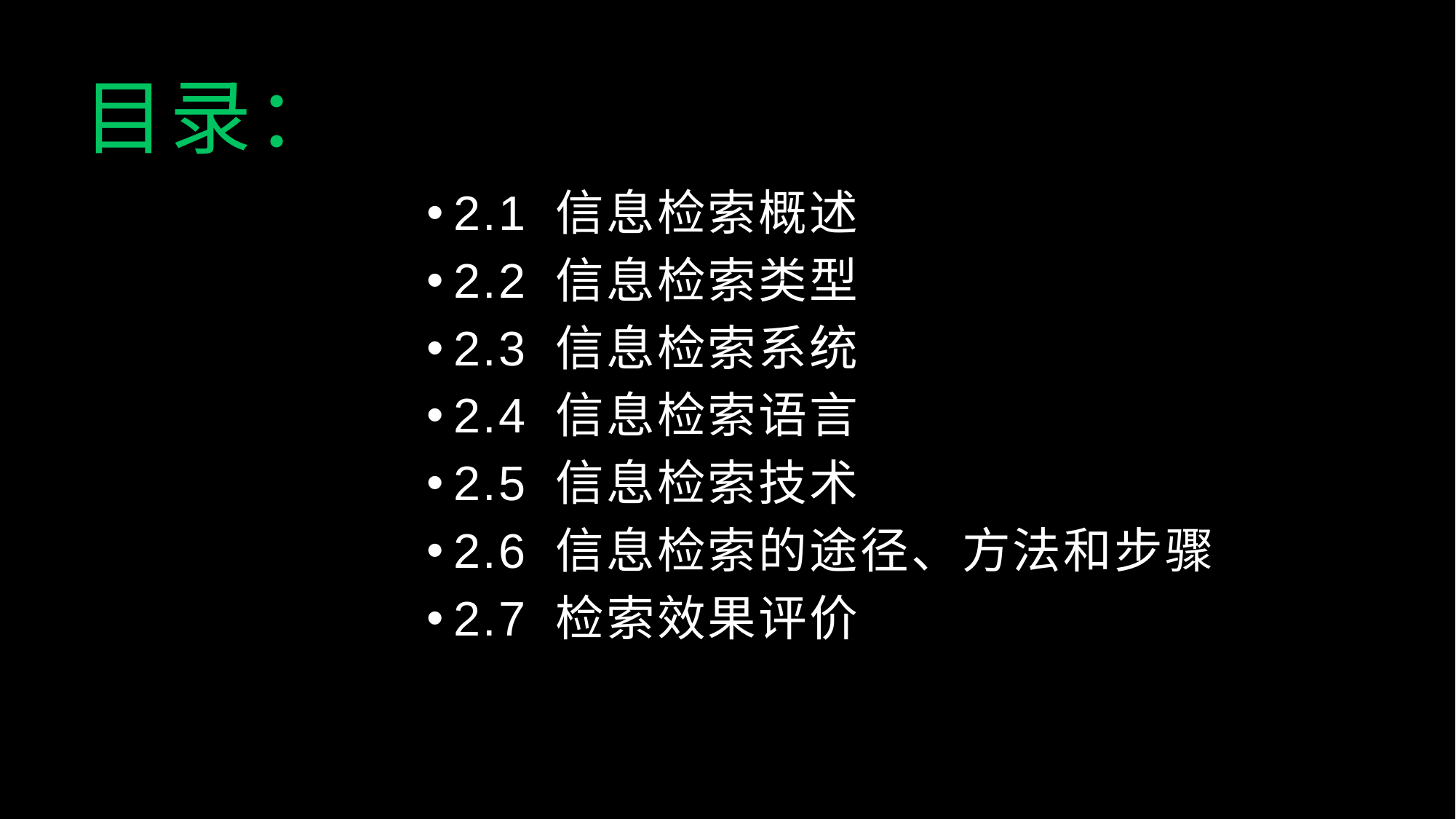

目录：
2.1 信息检索概述
2.2 信息检索类型
2.3 信息检索系统
2.4 信息检索语言
2.5 信息检索技术
2.6 信息检索的途径、方法和步骤
2.7 检索效果评价